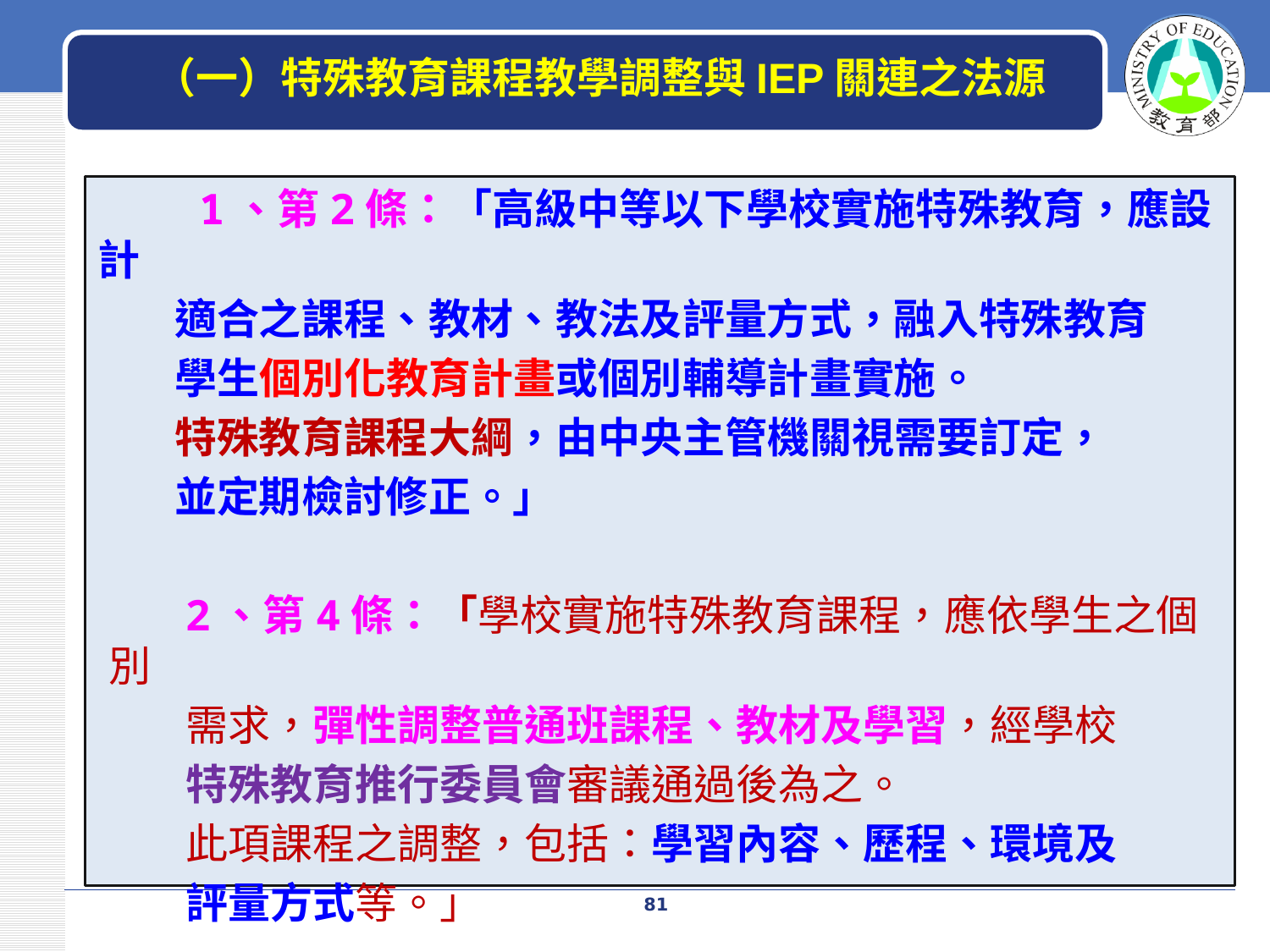

# （一）特殊教育課程教學調整與IEP關連之法源
    1、第2條：「高級中等以下學校實施特殊教育，應設計
       適合之課程、教材、教法及評量方式，融入特殊教育
       學生個別化教育計畫或個別輔導計畫實施。
       特殊教育課程大綱，由中央主管機關視需要訂定，
       並定期檢討修正。」

   2、第4條：「學校實施特殊教育課程，應依學生之個別
       需求，彈性調整普通班課程、教材及學習，經學校
       特殊教育推行委員會審議通過後為之。
       此項課程之調整，包括：學習內容、歷程、環境及
       評量方式等。」

81